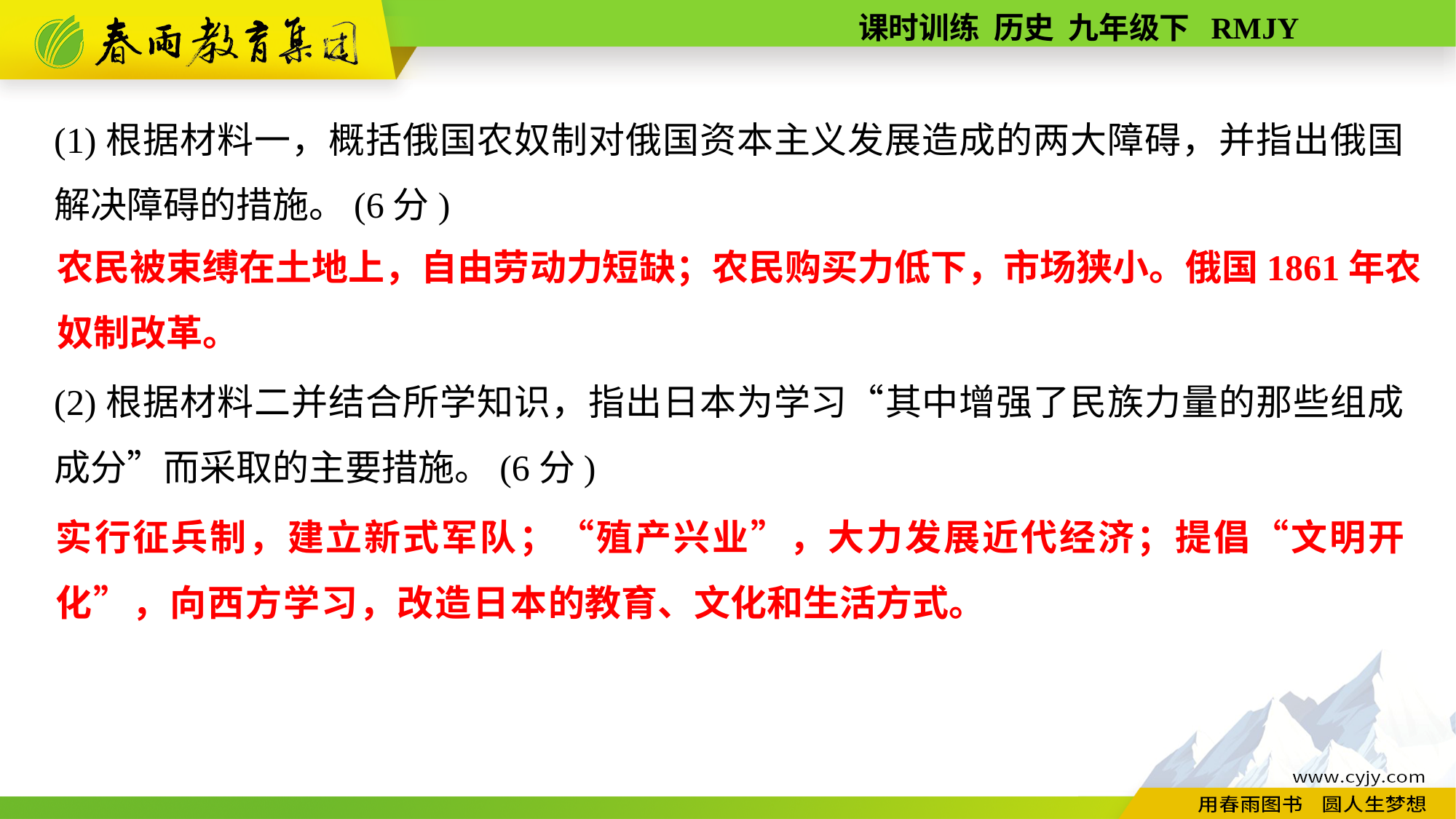

(1)根据材料一，概括俄国农奴制对俄国资本主义发展造成的两大障碍，并指出俄国解决障碍的措施。(6分)

(2)根据材料二并结合所学知识，指出日本为学习“其中增强了民族力量的那些组成成分”而采取的主要措施。(6分)
农民被束缚在土地上，自由劳动力短缺；农民购买力低下，市场狭小。俄国1861年农奴制改革。
实行征兵制，建立新式军队；“殖产兴业”，大力发展近代经济；提倡“文明开化”，向西方学习，改造日本的教育、文化和生活方式。